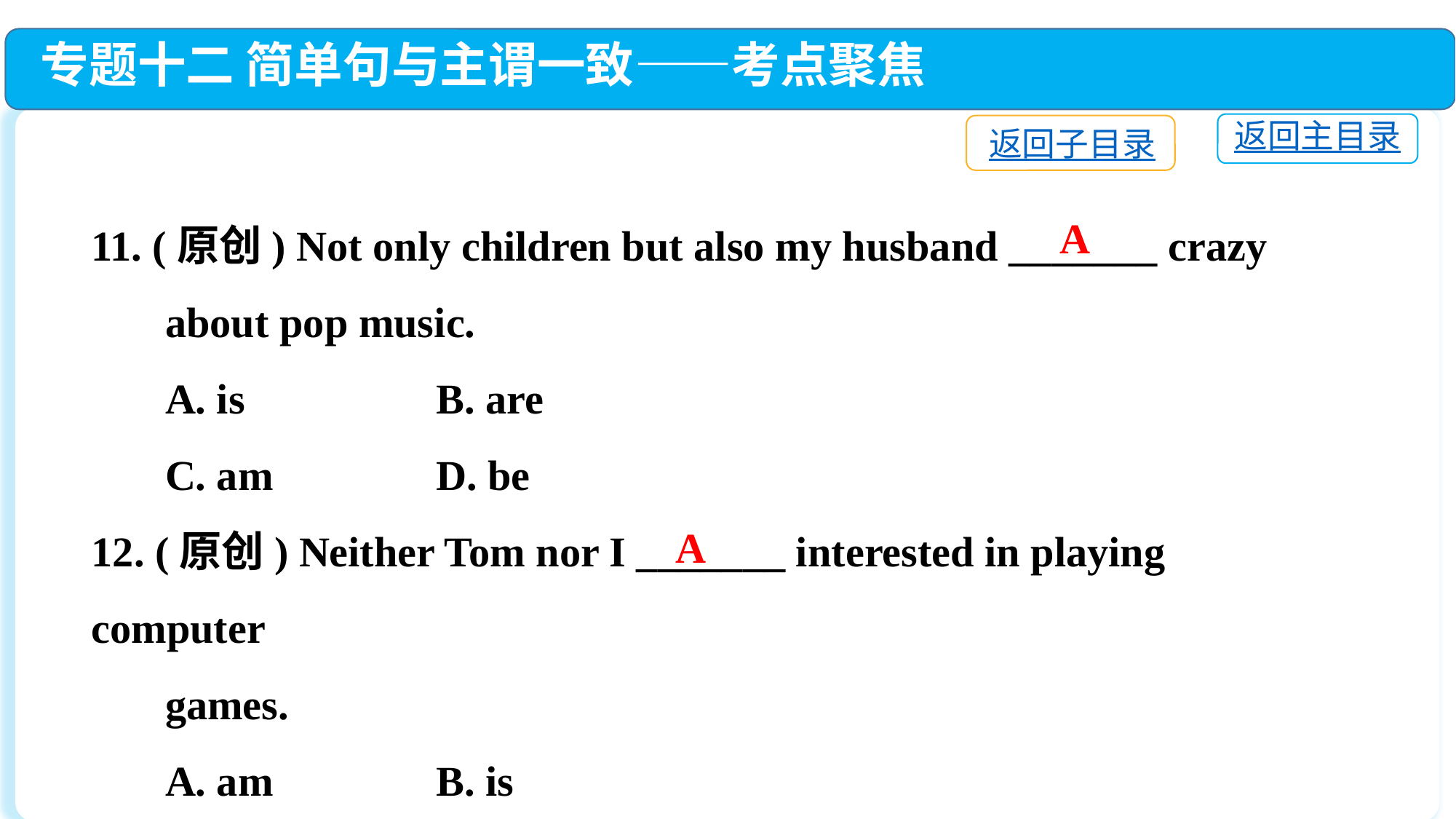

专题十二 简单句与主谓一致——考点聚焦

返回主目录

返回子目录
11. (原创) Not only children but also my husband _______ crazy
       about pop music.
       A. is	            B. are
       C. am	            D. be
12. (原创) Neither Tom nor I _______ interested in playing computer
       games.
       A. am	            B. is
       C. are	            D. be
A
A